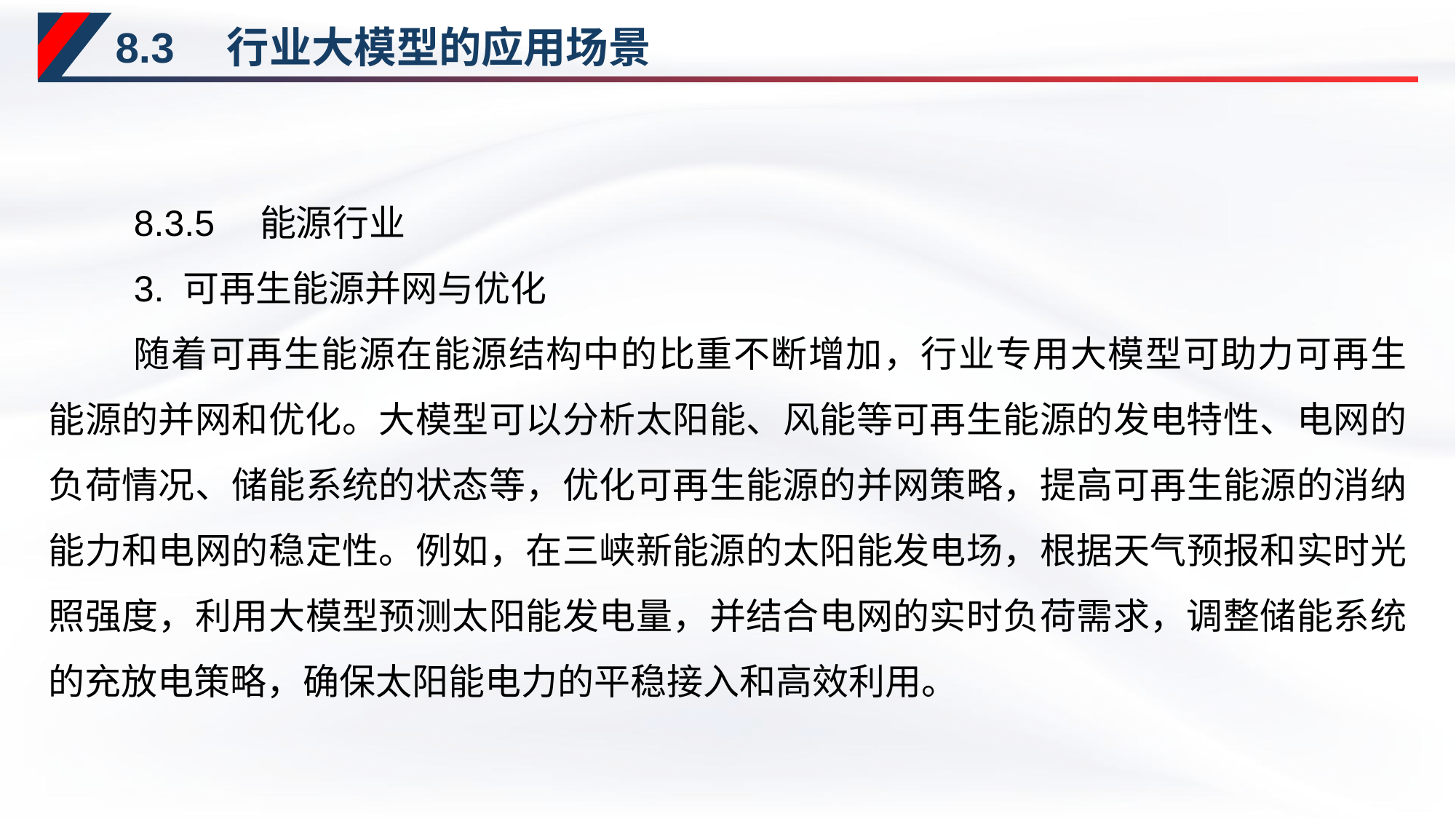

# 8.3　行业大模型的应用场景
8.3.5　能源行业
3. 可再生能源并网与优化
随着可再生能源在能源结构中的比重不断增加，行业专用大模型可助力可再生能源的并网和优化。大模型可以分析太阳能、风能等可再生能源的发电特性、电网的负荷情况、储能系统的状态等，优化可再生能源的并网策略，提高可再生能源的消纳能力和电网的稳定性。例如，在三峡新能源的太阳能发电场，根据天气预报和实时光照强度，利用大模型预测太阳能发电量，并结合电网的实时负荷需求，调整储能系统的充放电策略，确保太阳能电力的平稳接入和高效利用。